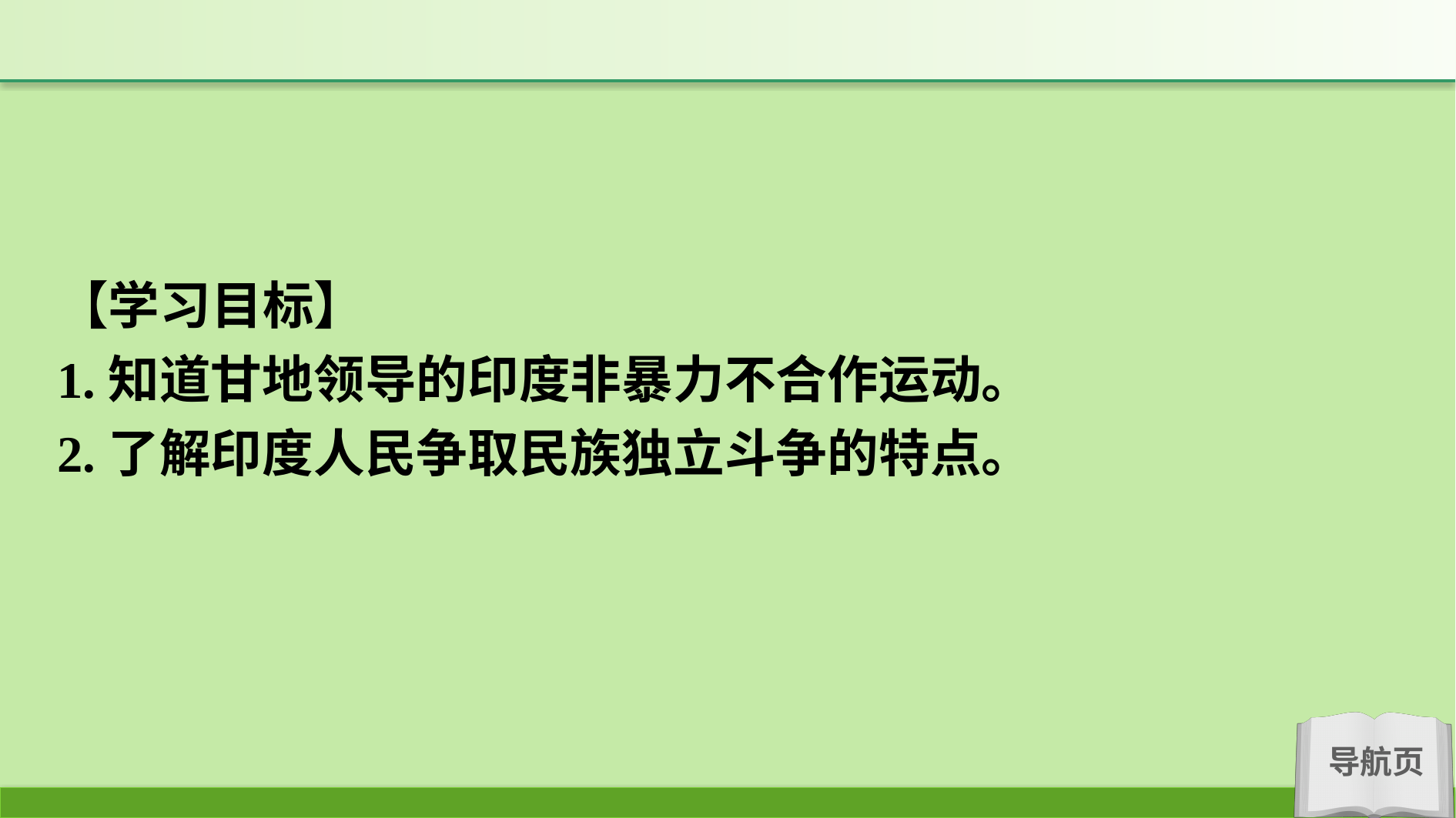

【学习目标】
1.知道甘地领导的印度非暴力不合作运动。
2.了解印度人民争取民族独立斗争的特点。